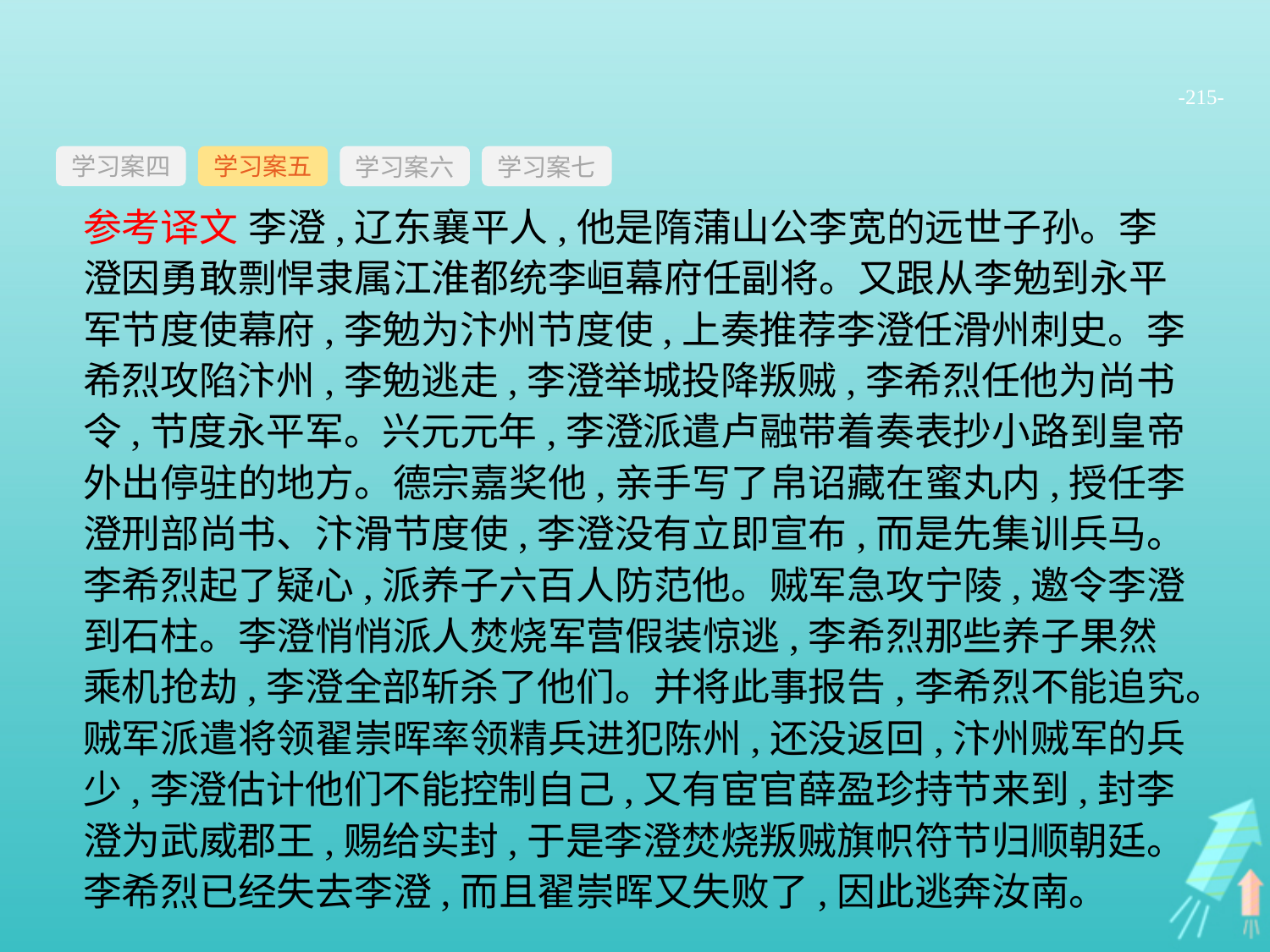

-215-
学习案四
学习案六
学习案七
学习案五
参考译文 李澄,辽东襄平人,他是隋蒲山公李宽的远世子孙。李澄因勇敢剽悍隶属江淮都统李峘幕府任副将。又跟从李勉到永平军节度使幕府,李勉为汴州节度使,上奏推荐李澄任滑州刺史。李希烈攻陷汴州,李勉逃走,李澄举城投降叛贼,李希烈任他为尚书令,节度永平军。兴元元年,李澄派遣卢融带着奏表抄小路到皇帝外出停驻的地方。德宗嘉奖他,亲手写了帛诏藏在蜜丸内,授任李澄刑部尚书、汴滑节度使,李澄没有立即宣布,而是先集训兵马。李希烈起了疑心,派养子六百人防范他。贼军急攻宁陵,邀令李澄到石柱。李澄悄悄派人焚烧军营假装惊逃,李希烈那些养子果然乘机抢劫,李澄全部斩杀了他们。并将此事报告,李希烈不能追究。贼军派遣将领翟崇晖率领精兵进犯陈州,还没返回,汴州贼军的兵少,李澄估计他们不能控制自己,又有宦官薛盈珍持节来到,封李澄为武威郡王,赐给实封,于是李澄焚烧叛贼旗帜符节归顺朝廷。李希烈已经失去李澄,而且翟崇晖又失败了,因此逃奔汝南。